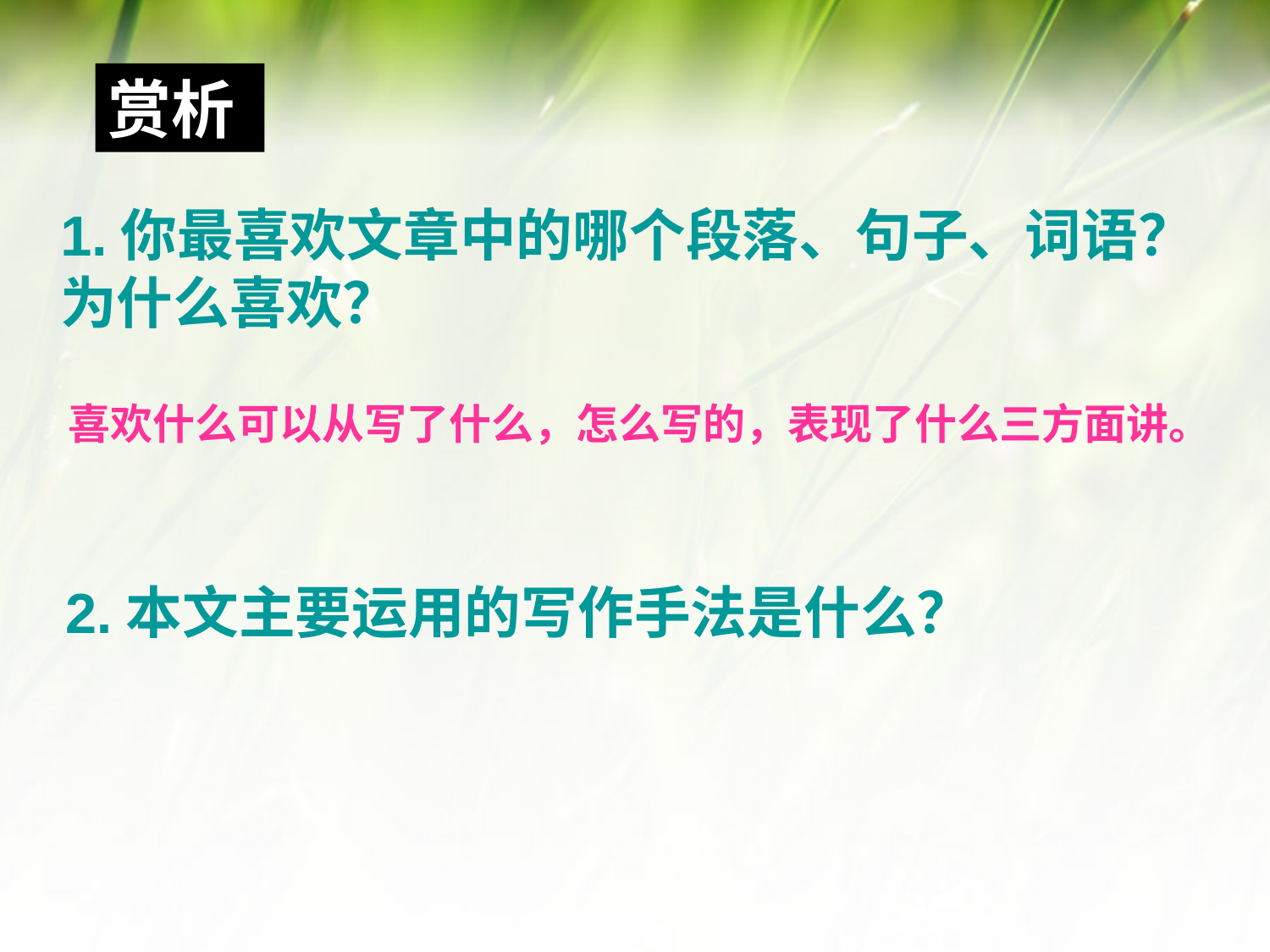

赏析
1.你最喜欢文章中的哪个段落、句子、词语？
为什么喜欢？
喜欢什么可以从写了什么，怎么写的，表现了什么三方面讲。
2.本文主要运用的写作手法是什么？